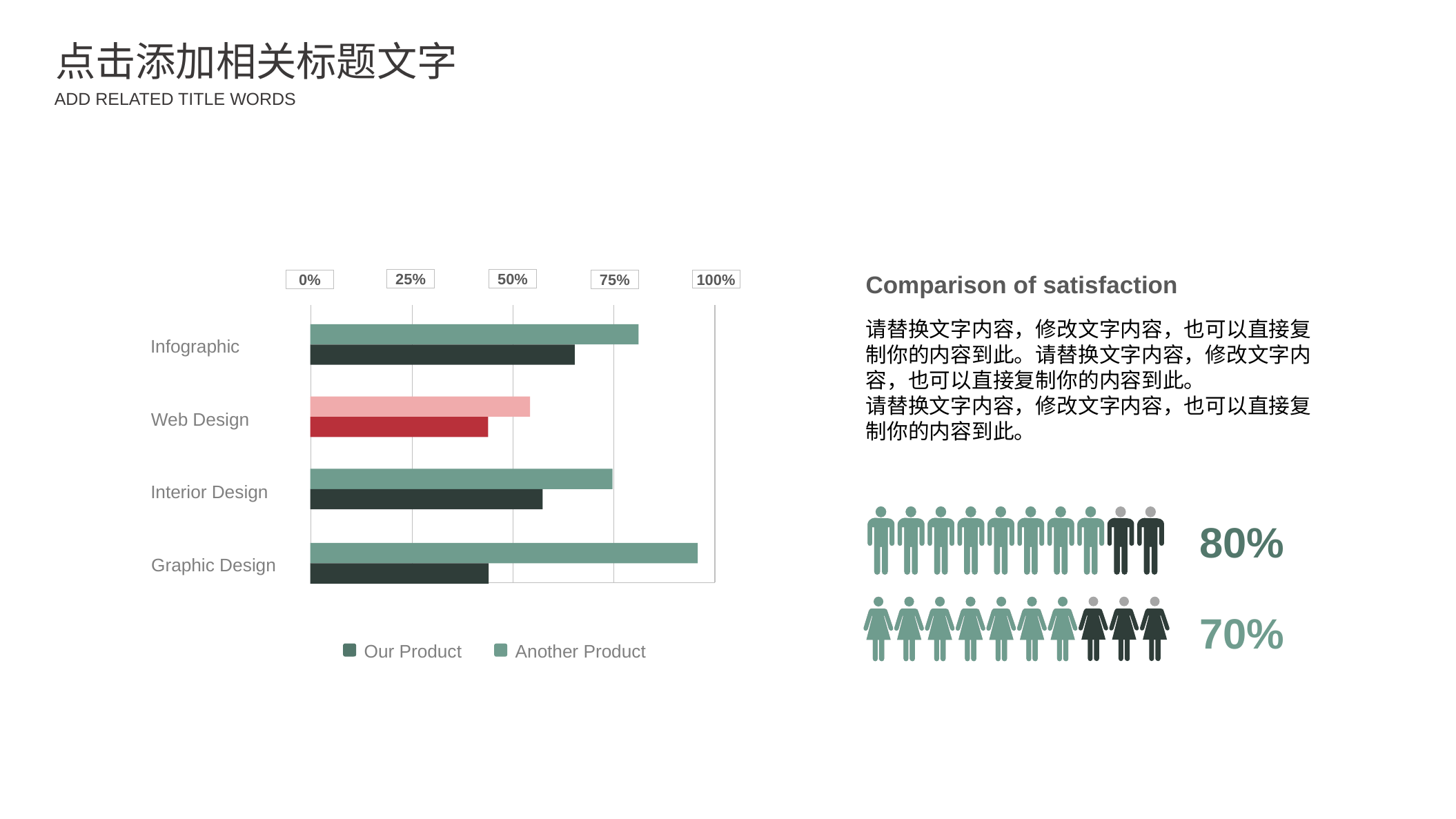

点击添加相关标题文字
ADD RELATED TITLE WORDS
Comparison of satisfaction
25%
50%
100%
75%
0%

请替换文字内容，修改文字内容，也可以直接复制你的内容到此。请替换文字内容，修改文字内容，也可以直接复制你的内容到此。
请替换文字内容，修改文字内容，也可以直接复制你的内容到此。

Infographic
Web Design
Interior Design
Graphic Design

80%

70%
Our Product

Another Product